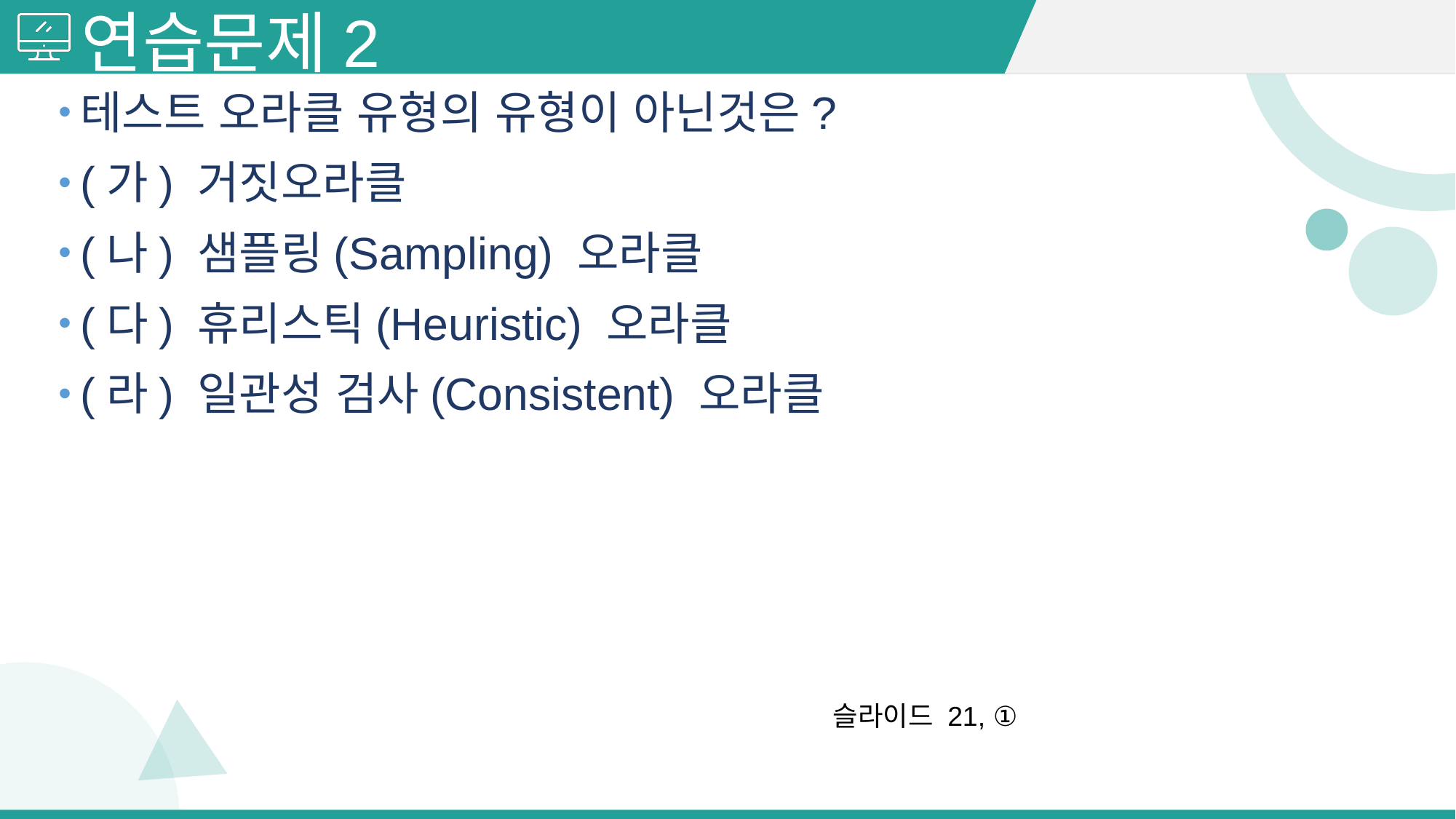

# 연습문제2
테스트 오라클 유형의 유형이 아닌것은?
(가) 거짓오라클
(나) 샘플링(Sampling) 오라클
(다) 휴리스틱(Heuristic) 오라클
(라) 일관성 검사(Consistent) 오라클
슬라이드 21, ①